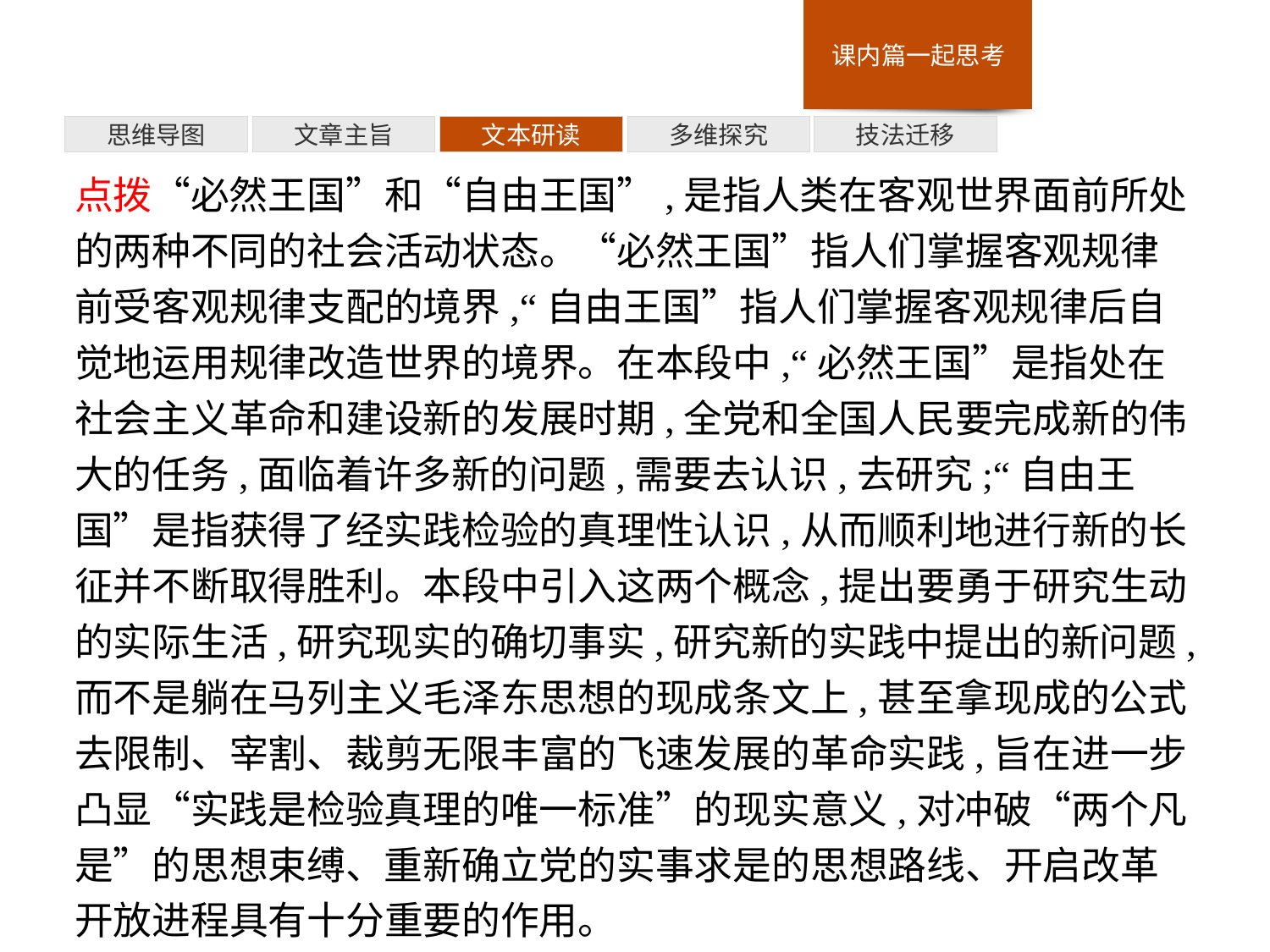

多维探究
思维导图
文章主旨
文本研读
技法迁移
点拨“必然王国”和“自由王国”,是指人类在客观世界面前所处的两种不同的社会活动状态。“必然王国”指人们掌握客观规律前受客观规律支配的境界,“自由王国”指人们掌握客观规律后自觉地运用规律改造世界的境界。在本段中,“必然王国”是指处在社会主义革命和建设新的发展时期,全党和全国人民要完成新的伟大的任务,面临着许多新的问题,需要去认识,去研究;“自由王国”是指获得了经实践检验的真理性认识,从而顺利地进行新的长征并不断取得胜利。本段中引入这两个概念,提出要勇于研究生动的实际生活,研究现实的确切事实,研究新的实践中提出的新问题,而不是躺在马列主义毛泽东思想的现成条文上,甚至拿现成的公式去限制、宰割、裁剪无限丰富的飞速发展的革命实践,旨在进一步凸显“实践是检验真理的唯一标准”的现实意义,对冲破“两个凡是”的思想束缚、重新确立党的实事求是的思想路线、开启改革开放进程具有十分重要的作用。